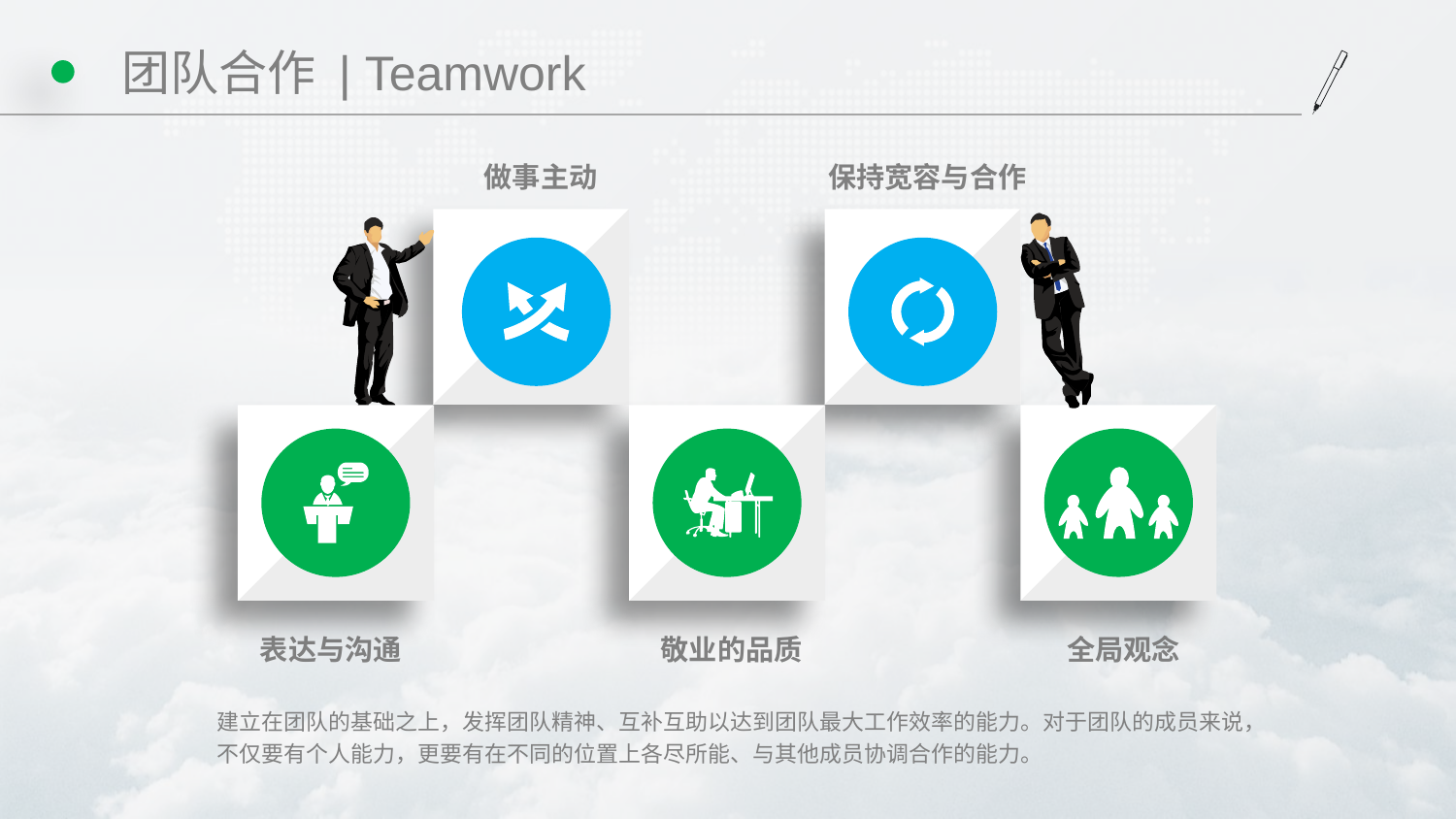

# 团队合作 | Teamwork
做事主动
保持宽容与合作

表达与沟通
敬业的品质
全局观念
建立在团队的基础之上，发挥团队精神、互补互助以达到团队最大工作效率的能力。对于团队的成员来说，不仅要有个人能力，更要有在不同的位置上各尽所能、与其他成员协调合作的能力。